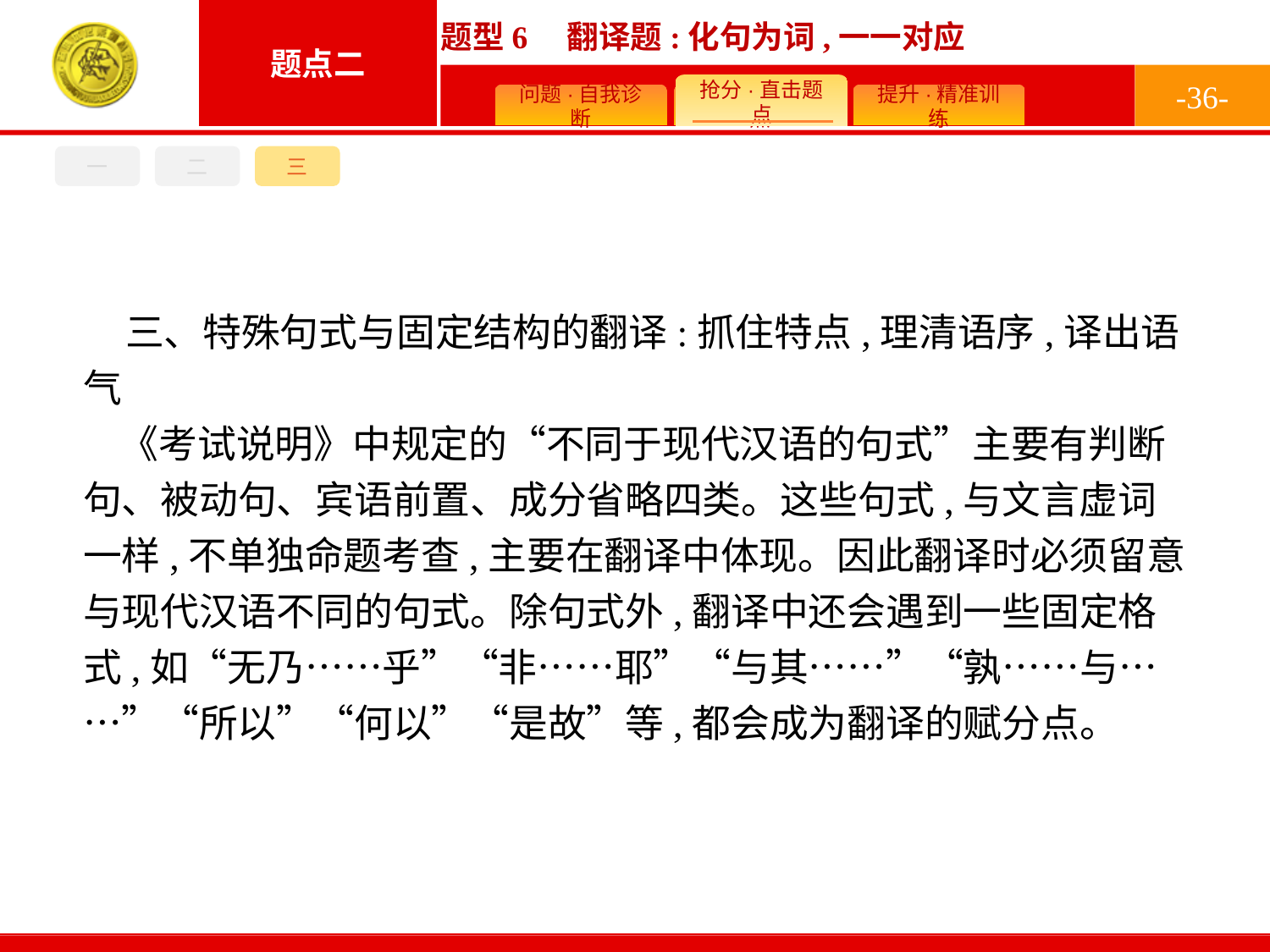

-36-
一
二
三
三、特殊句式与固定结构的翻译:抓住特点,理清语序,译出语气
《考试说明》中规定的“不同于现代汉语的句式”主要有判断句、被动句、宾语前置、成分省略四类。这些句式,与文言虚词一样,不单独命题考查,主要在翻译中体现。因此翻译时必须留意与现代汉语不同的句式。除句式外,翻译中还会遇到一些固定格式,如“无乃……乎”“非……耶”“与其……”“孰……与……”“所以”“何以”“是故”等,都会成为翻译的赋分点。